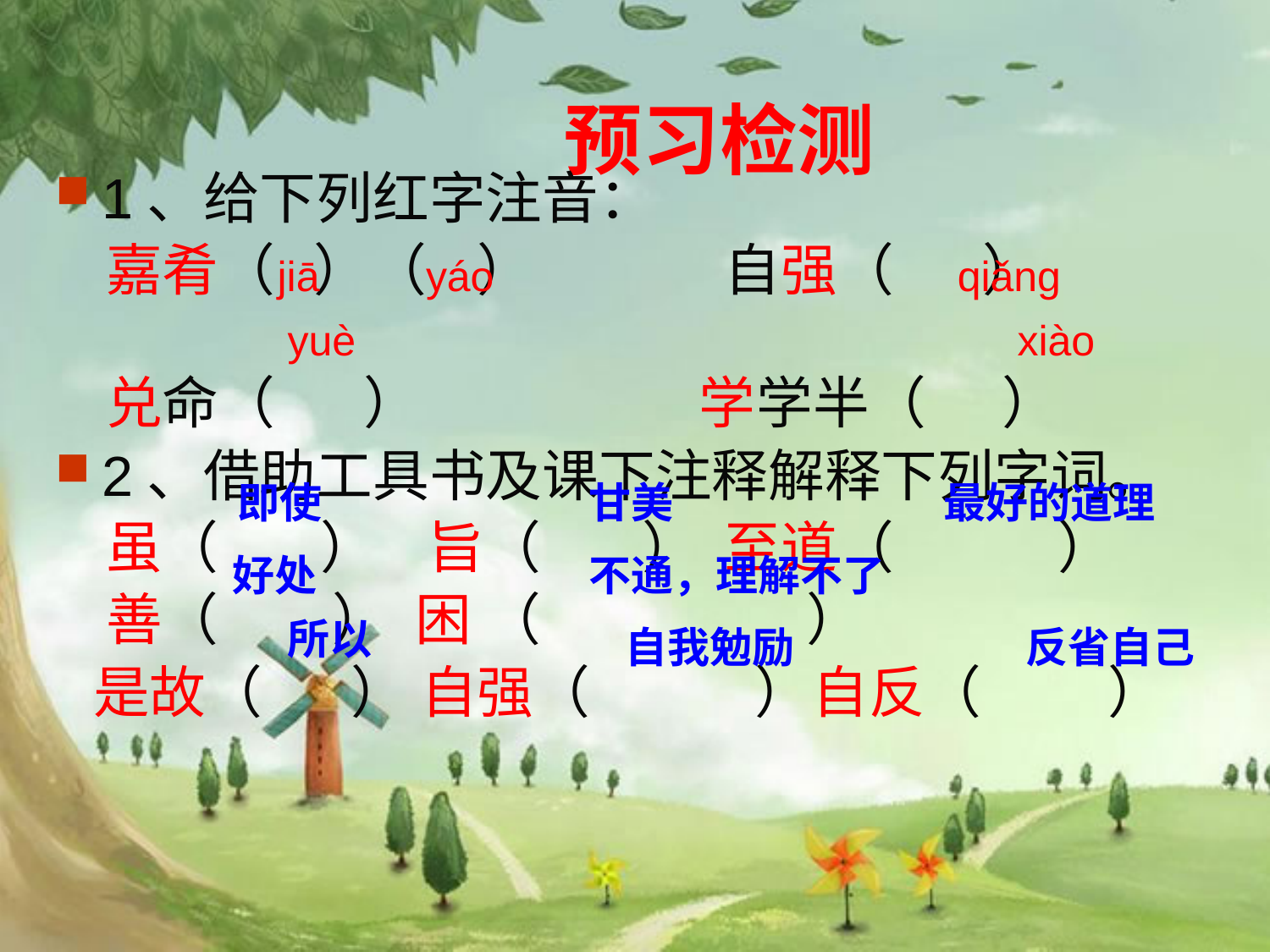

# 预习检测
1、给下列红字注音：
   嘉肴（   ）（    ）               自强（       ）
   兑命（       ）                      学学半（      ）
2、借助工具书及课下注释解释下列字词。
   虽（        ）    旨（        ）  至道（             ）
   善（         ）  困 （                     ）
  是故（       ） 自强（             ）自反（          ）
jiā         yáo
qiǎng
yuè
xiào
即使
甘美
最好的道理
好处
不通，理解不了
所以
自我勉励
反省自己